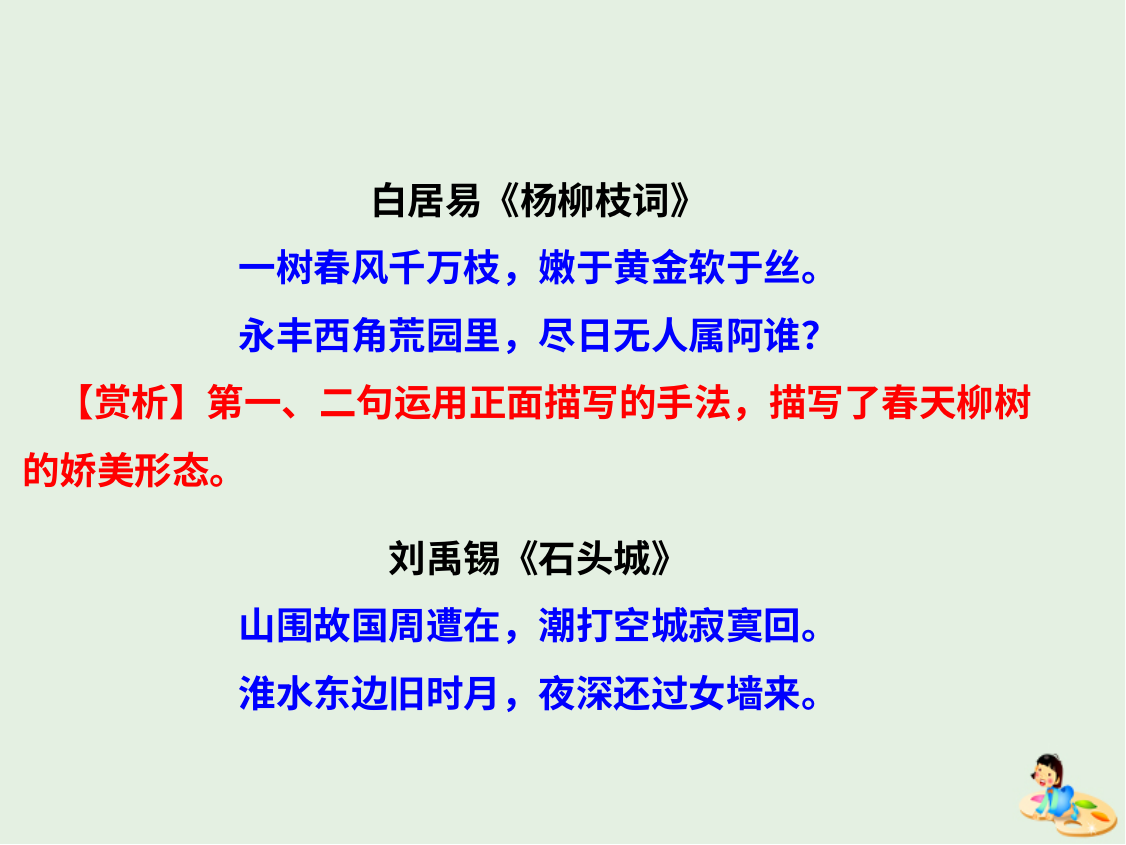

白居易《杨柳枝词》
一树春风千万枝，嫩于黄金软于丝。
永丰西角荒园里，尽日无人属阿谁？
   【赏析】第一、二句运用正面描写的手法，描写了春天柳树的娇美形态。
刘禹锡《石头城》
山围故国周遭在，潮打空城寂寞回。淮水东边旧时月，夜深还过女墙来。